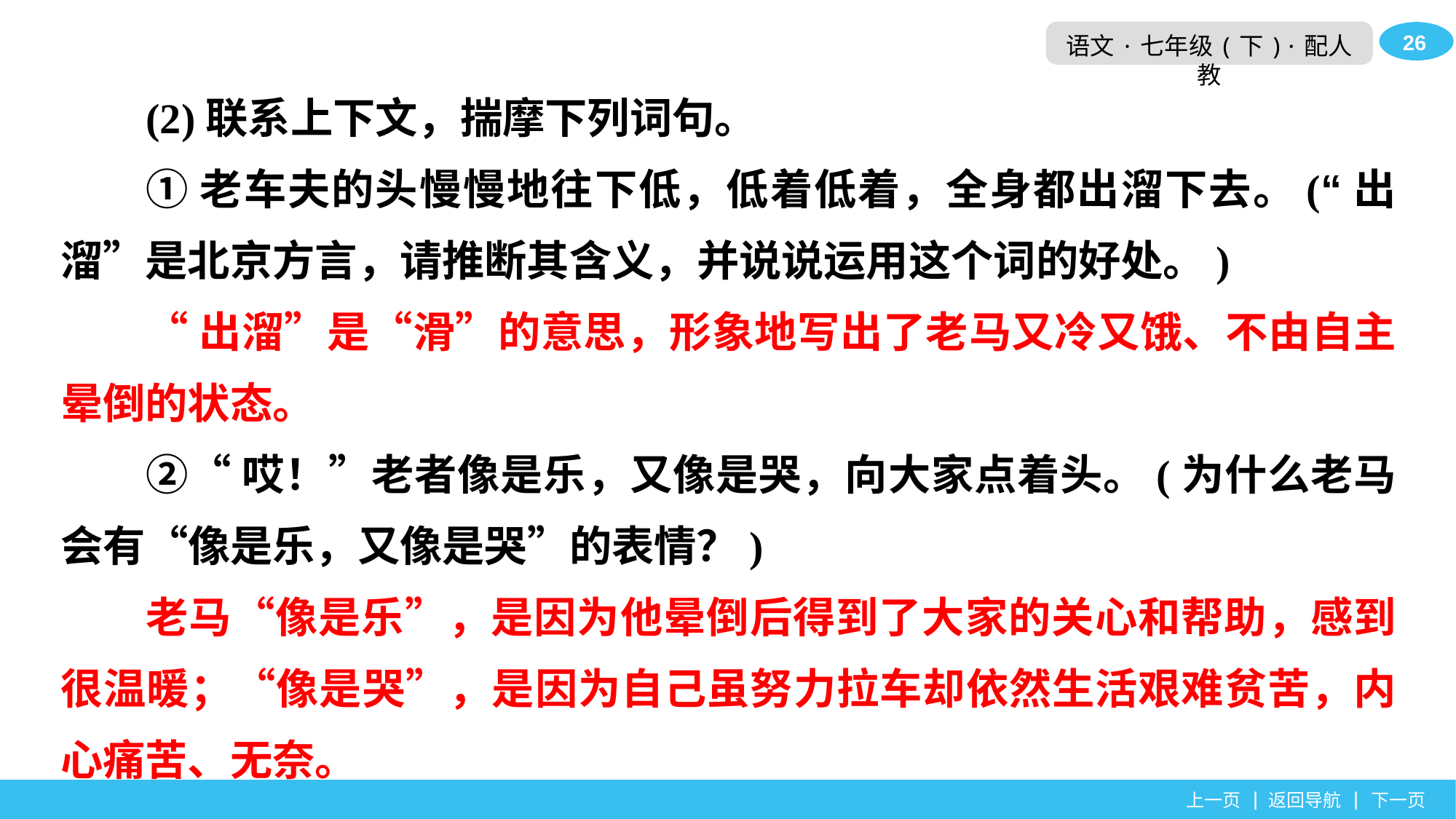

(2)联系上下文，揣摩下列词句。
①老车夫的头慢慢地往下低，低着低着，全身都出溜下去。(“出溜”是北京方言，请推断其含义，并说说运用这个词的好处。)
“出溜”是“滑”的意思，形象地写出了老马又冷又饿、不由自主晕倒的状态。
②“哎！”老者像是乐，又像是哭，向大家点着头。(为什么老马会有“像是乐，又像是哭”的表情？)
老马“像是乐”，是因为他晕倒后得到了大家的关心和帮助，感到很温暖；“像是哭”，是因为自己虽努力拉车却依然生活艰难贫苦，内心痛苦、无奈。